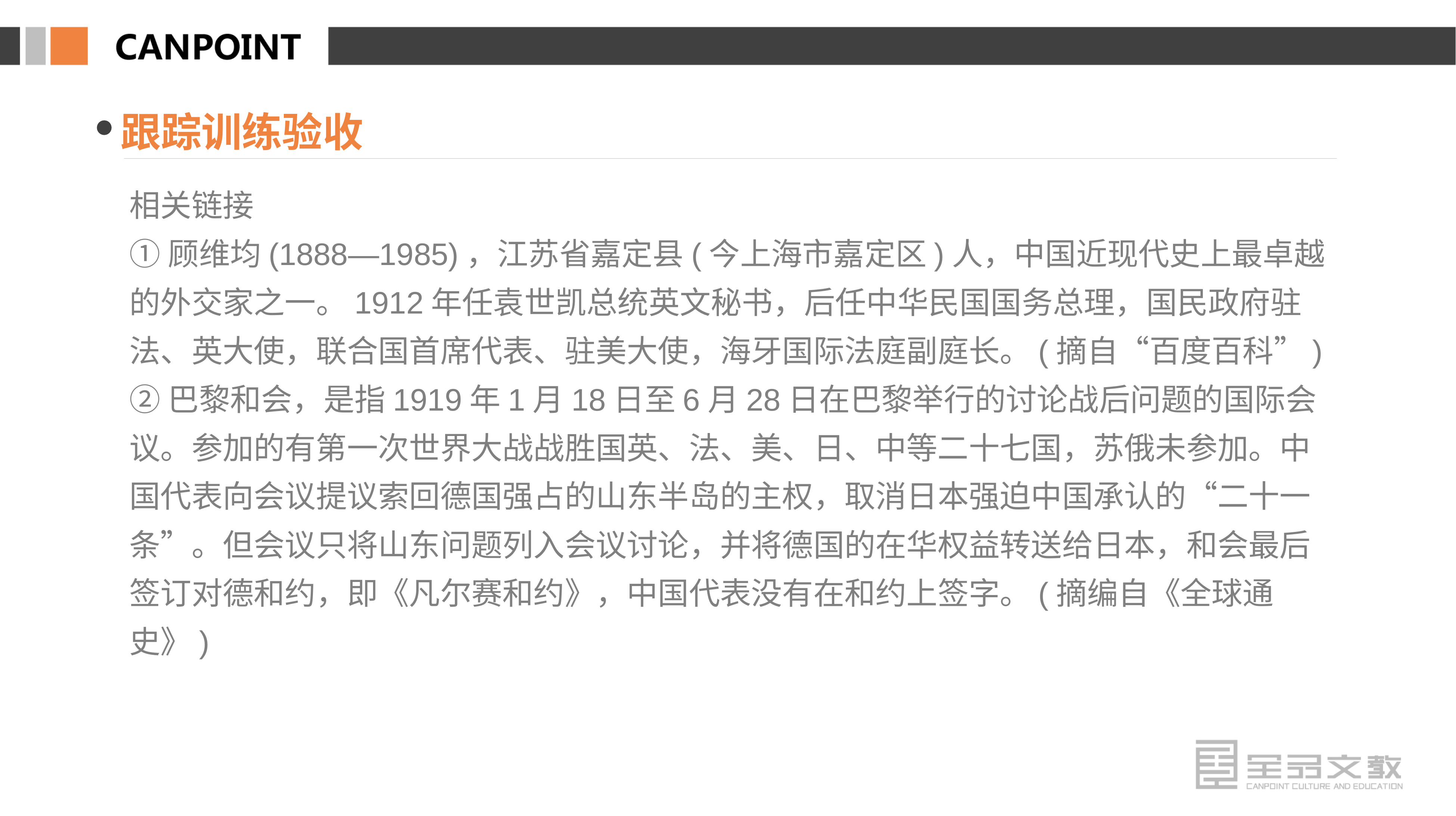

跟踪训练验收

相关链接
①顾维均(1888—1985)，江苏省嘉定县(今上海市嘉定区)人，中国近现代史上最卓越的外交家之一。1912年任袁世凯总统英文秘书，后任中华民国国务总理，国民政府驻法、英大使，联合国首席代表、驻美大使，海牙国际法庭副庭长。(摘自“百度百科”)
②巴黎和会，是指1919年1月18日至6月28日在巴黎举行的讨论战后问题的国际会议。参加的有第一次世界大战战胜国英、法、美、日、中等二十七国，苏俄未参加。中国代表向会议提议索回德国强占的山东半岛的主权，取消日本强迫中国承认的“二十一条”。但会议只将山东问题列入会议讨论，并将德国的在华权益转送给日本，和会最后签订对德和约，即《凡尔赛和约》，中国代表没有在和约上签字。(摘编自《全球通史》)